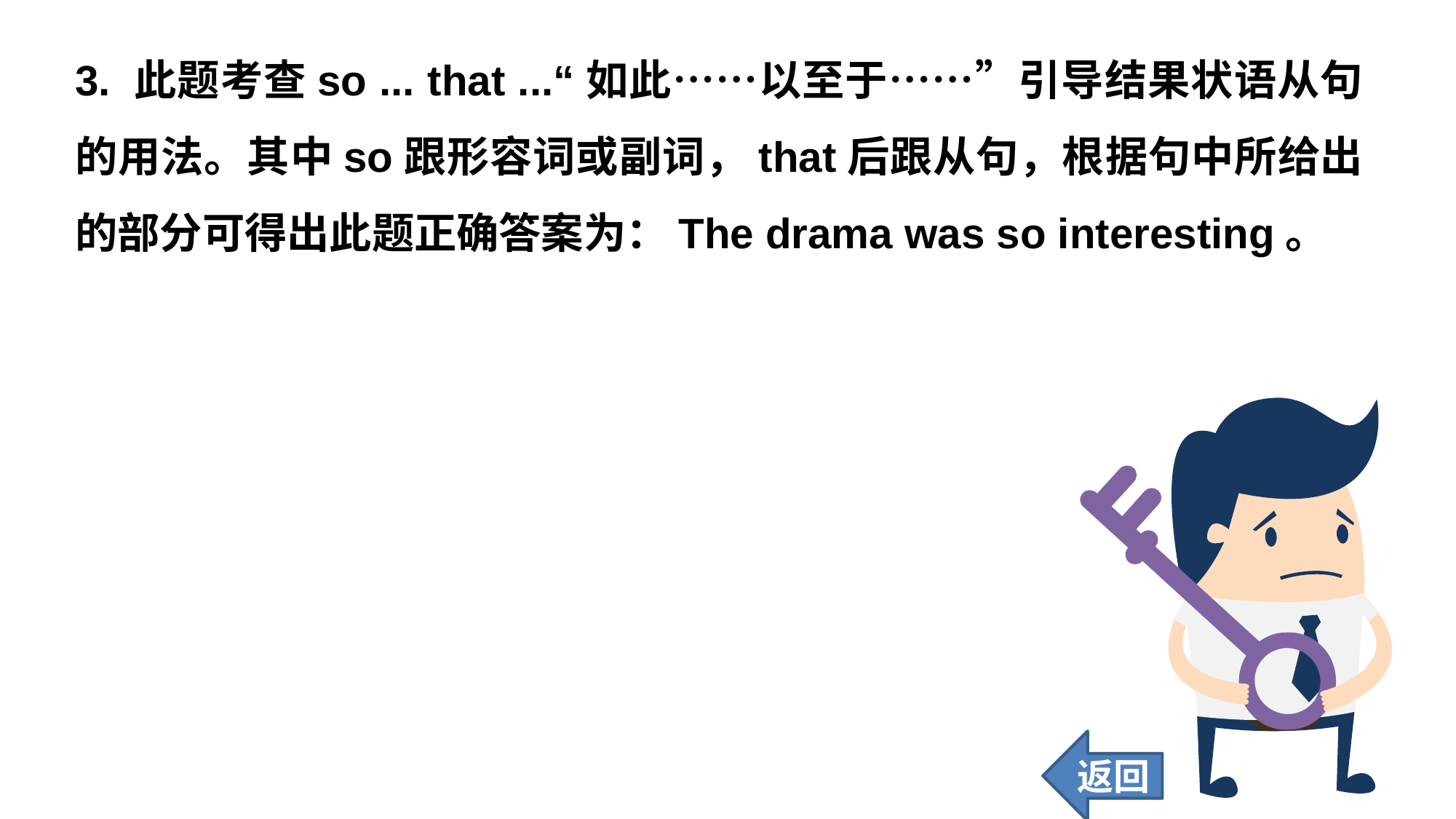

3. 此题考查so ... that ...“如此……以至于……”引导结果状语从句的用法。其中so跟形容词或副词，that后跟从句，根据句中所给出的部分可得出此题正确答案为：The drama was so interesting。

返回
77